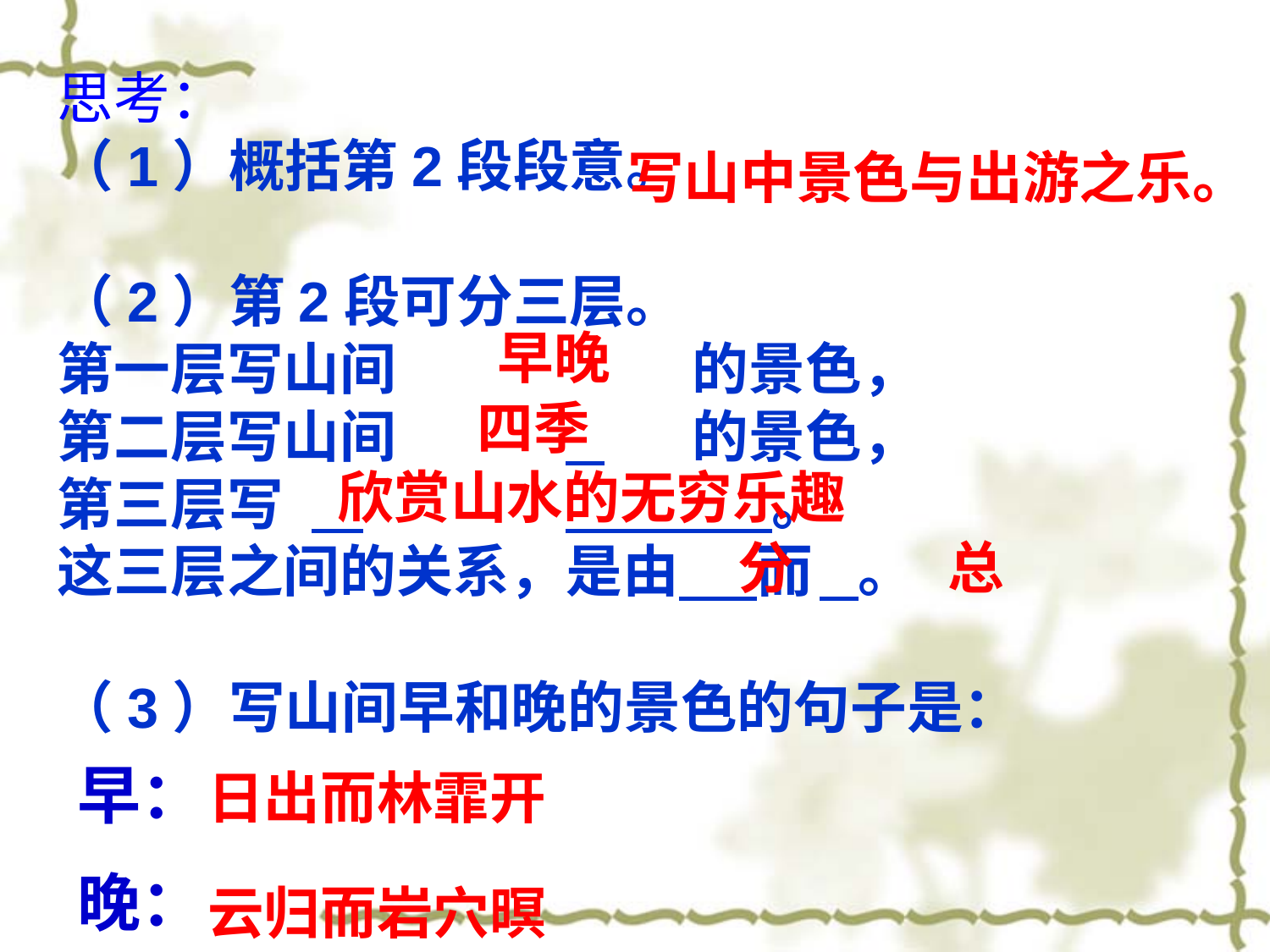

思考：
（1）概括第2段段意。

（2）第2段可分三层。
第一层写山间			的景色，
第二层写山间		   	的景色，
第三层写	    		                。
这三层之间的关系，是由      而	   。

（3）写山间早和晚的景色的句子是：
写山中景色与出游之乐。

早晚
四季

欣赏山水的无穷乐趣
分
总
早：
晚：
日出而林霏开
云归而岩穴暝